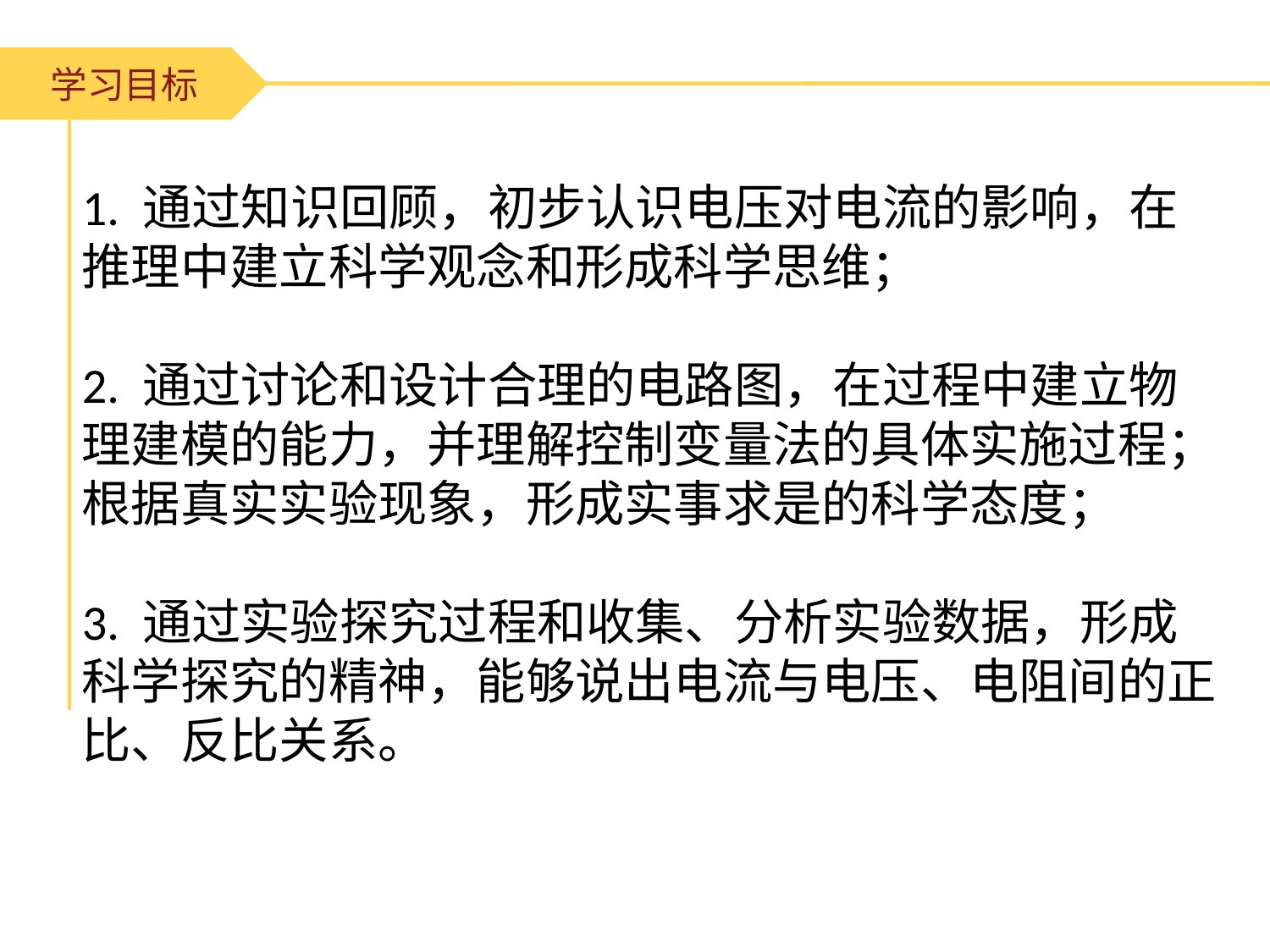

学习目标
1. 通过知识回顾，初步认识电压对电流的影响，在推理中建立科学观念和形成科学思维；

2. 通过讨论和设计合理的电路图，在过程中建立物理建模的能力，并理解控制变量法的具体实施过程；根据真实实验现象，形成实事求是的科学态度；

3. 通过实验探究过程和收集、分析实验数据，形成科学探究的精神，能够说出电流与电压、电阻间的正比、反比关系。